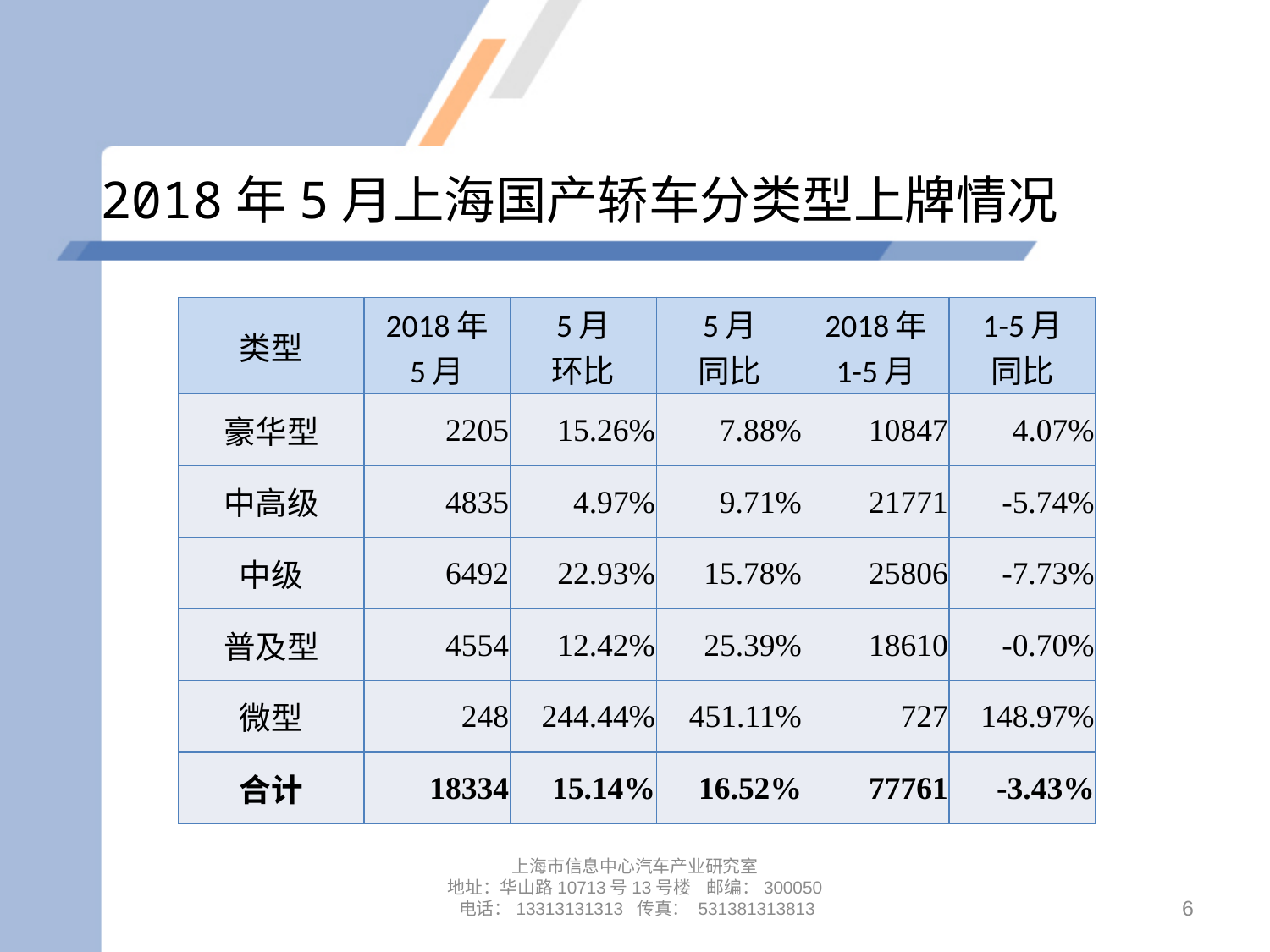

# 2018年5月上海国产轿车分类型上牌情况
| 类型 | 2018年 5月 | 5月 环比 | 5月 同比 | 2018年 1-5月 | 1-5月 同比 |
| --- | --- | --- | --- | --- | --- |
| 豪华型 | 2205 | 15.26% | 7.88% | 10847 | 4.07% |
| 中高级 | 4835 | 4.97% | 9.71% | 21771 | -5.74% |
| 中级 | 6492 | 22.93% | 15.78% | 25806 | -7.73% |
| 普及型 | 4554 | 12.42% | 25.39% | 18610 | -0.70% |
| 微型 | 248 | 244.44% | 451.11% | 727 | 148.97% |
| 合计 | 18334 | 15.14% | 16.52% | 77761 | -3.43% |
上海市信息中心汽车产业研究室
地址：华山路10713号13号楼    邮编：300050  电话：13313131313  传真： 531381313813

6